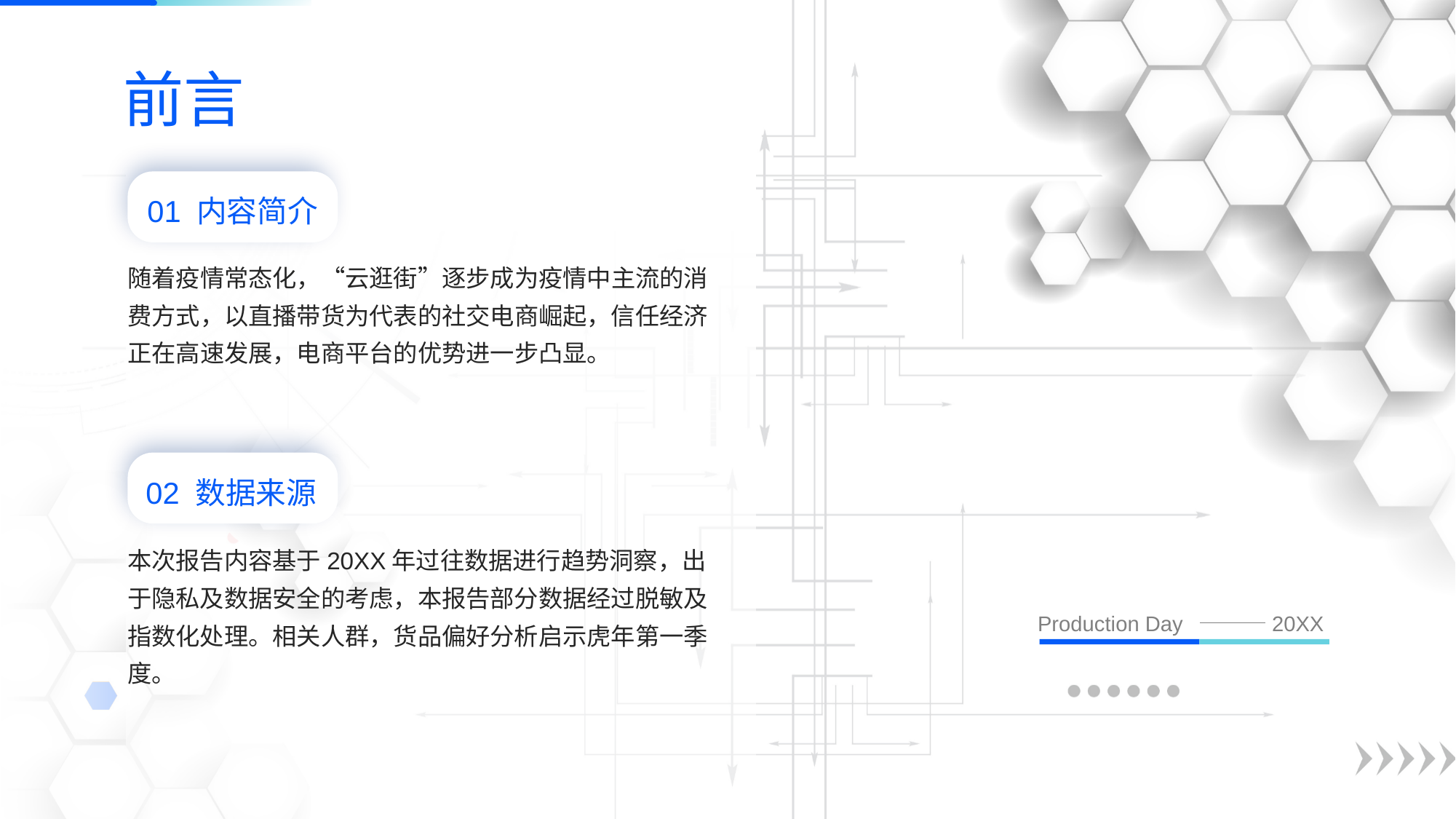

前言
01 内容简介
随着疫情常态化，“云逛街”逐步成为疫情中主流的消费方式，以直播带货为代表的社交电商崛起，信任经济正在高速发展，电商平台的优势进一步凸显。
02 数据来源
本次报告内容基于20XX年过往数据进行趋势洞察，出于隐私及数据安全的考虑，本报告部分数据经过脱敏及指数化处理。相关人群，货品偏好分析启示虎年第一季度。
Production Day
20XX